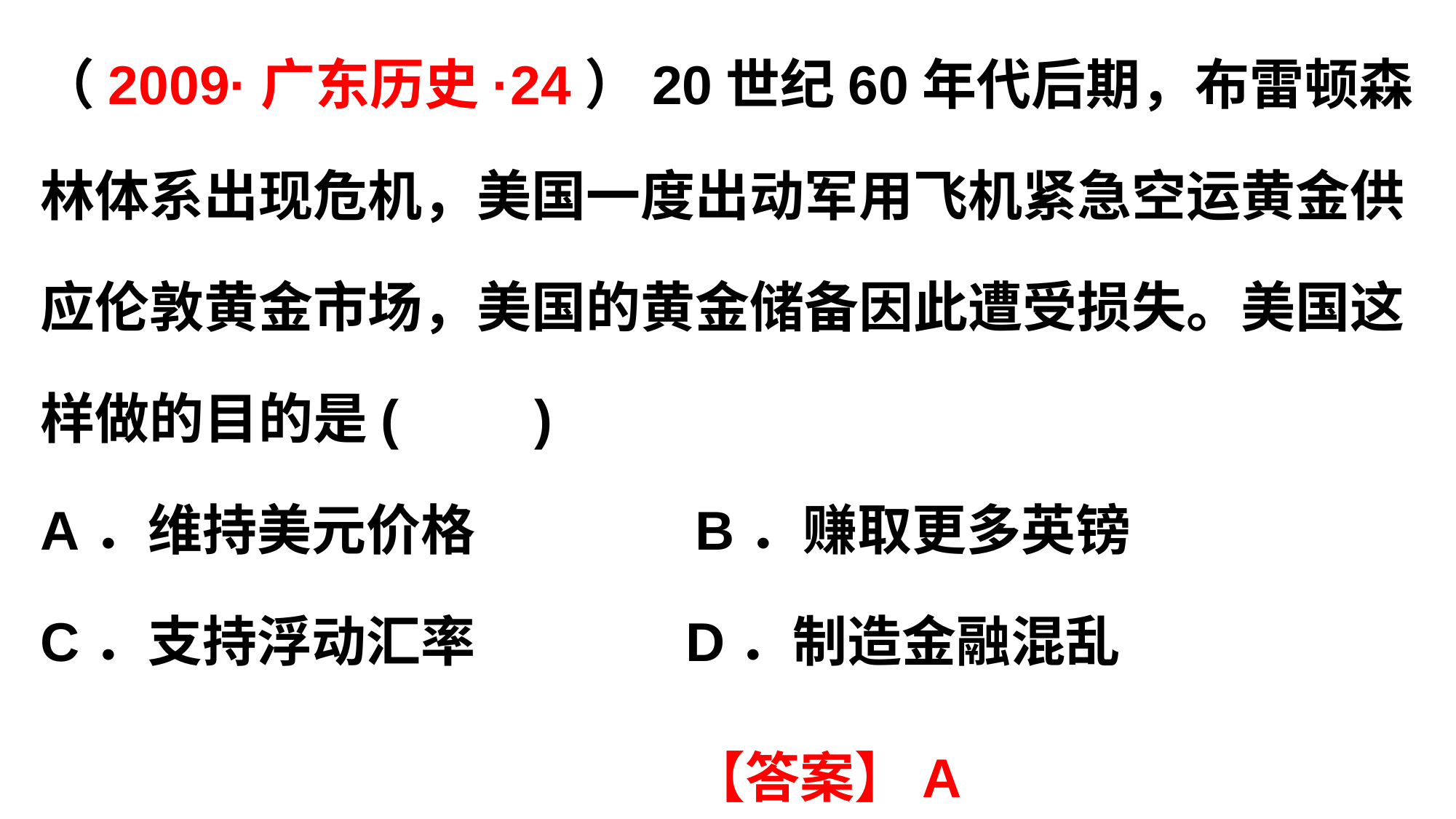

（2009·广东历史·24）20世纪60年代后期，布雷顿森林体系出现危机，美国一度出动军用飞机紧急空运黄金供应伦敦黄金市场，美国的黄金储备因此遭受损失。美国这样做的目的是(　　)
A．维持美元价格  		B．赚取更多英镑
C．支持浮动汇率    	       D．制造金融混乱
【答案】A